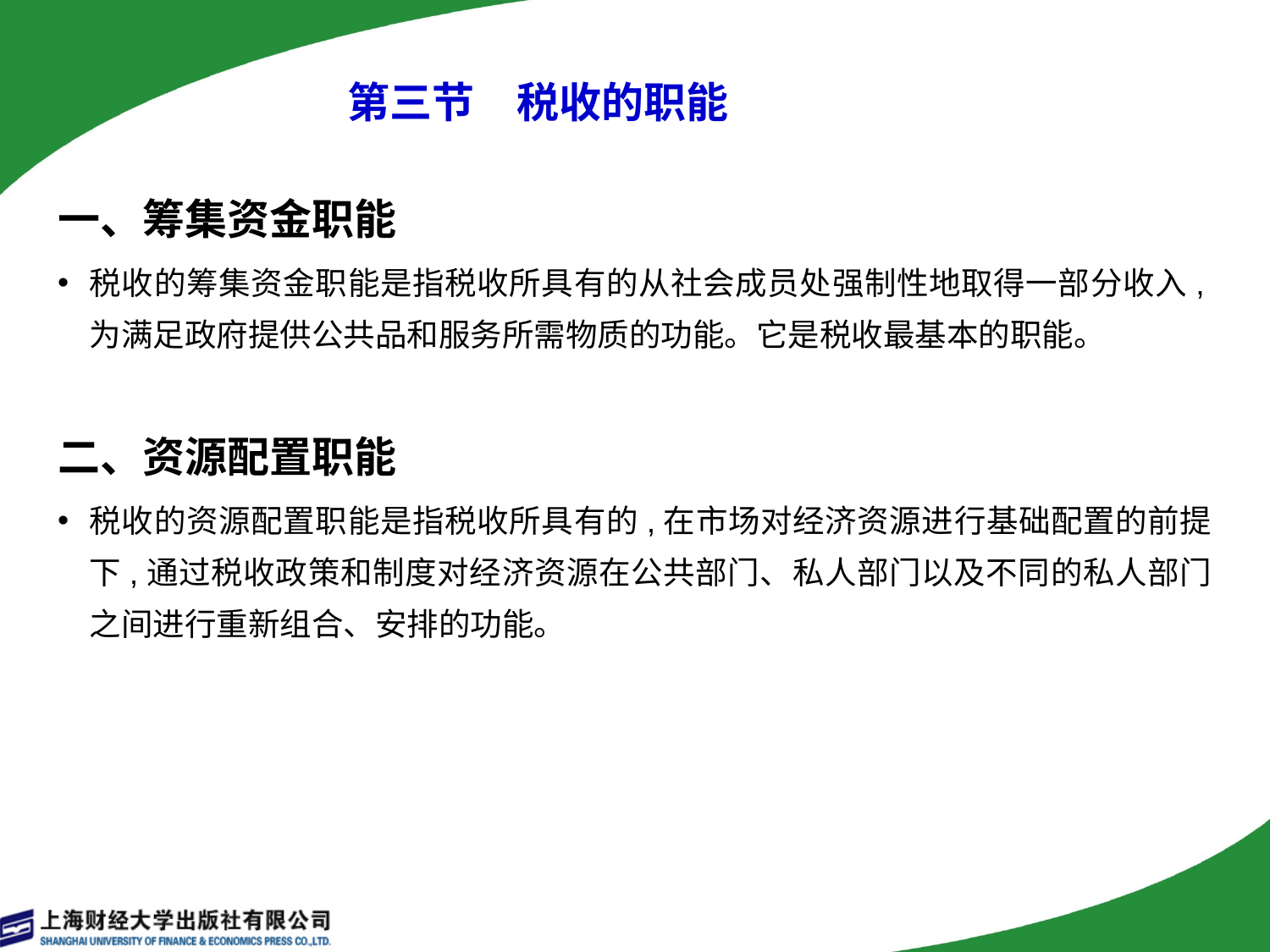

# 第三节　税收的职能
一、筹集资金职能
税收的筹集资金职能是指税收所具有的从社会成员处强制性地取得一部分收入,为满足政府提供公共品和服务所需物质的功能。它是税收最基本的职能。

二、资源配置职能
税收的资源配置职能是指税收所具有的,在市场对经济资源进行基础配置的前提下,通过税收政策和制度对经济资源在公共部门、私人部门以及不同的私人部门之间进行重新组合、安排的功能。